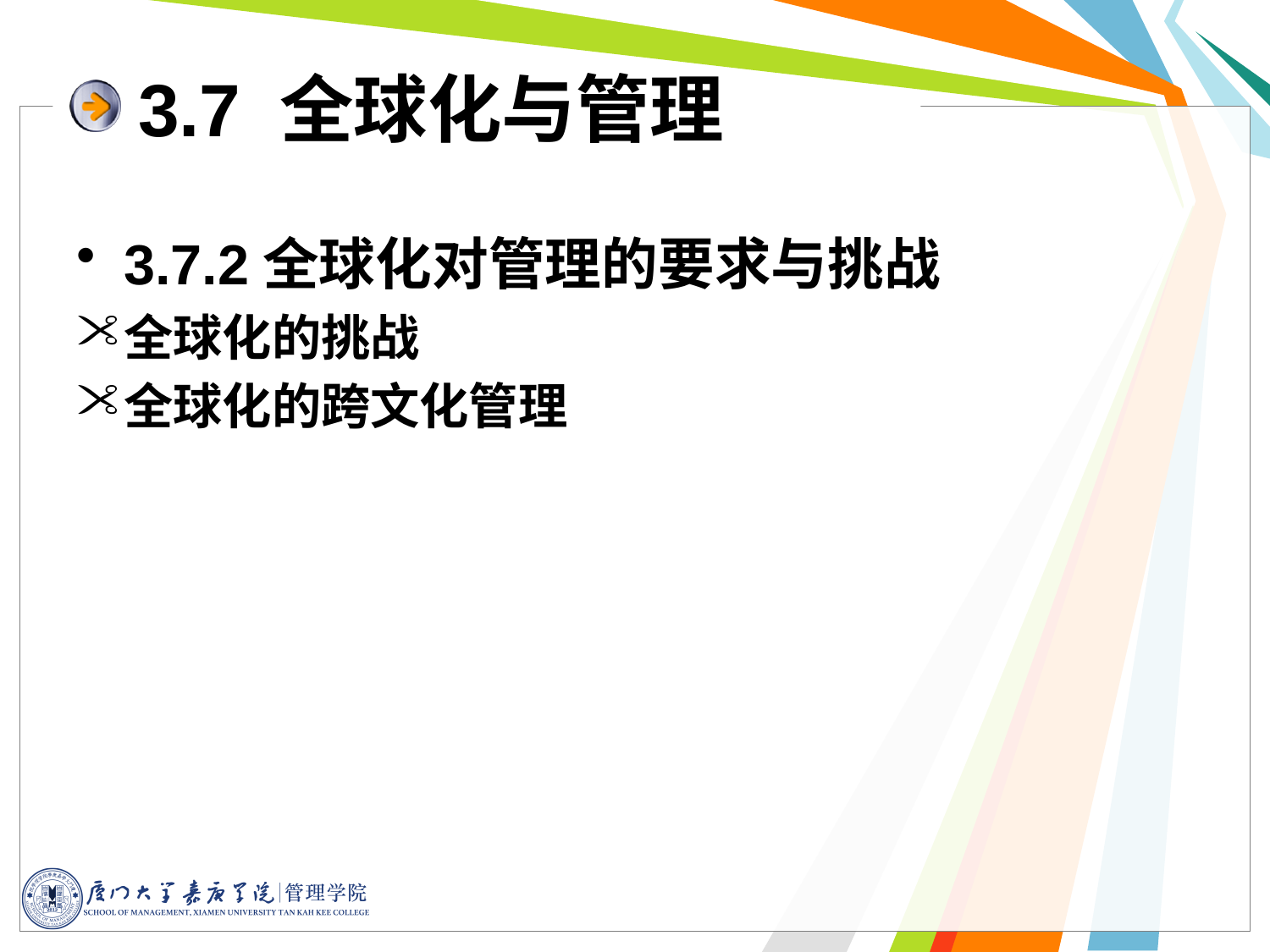

# 3.7 全球化与管理
3.7.2全球化对管理的要求与挑战
全球化的挑战
全球化的跨文化管理